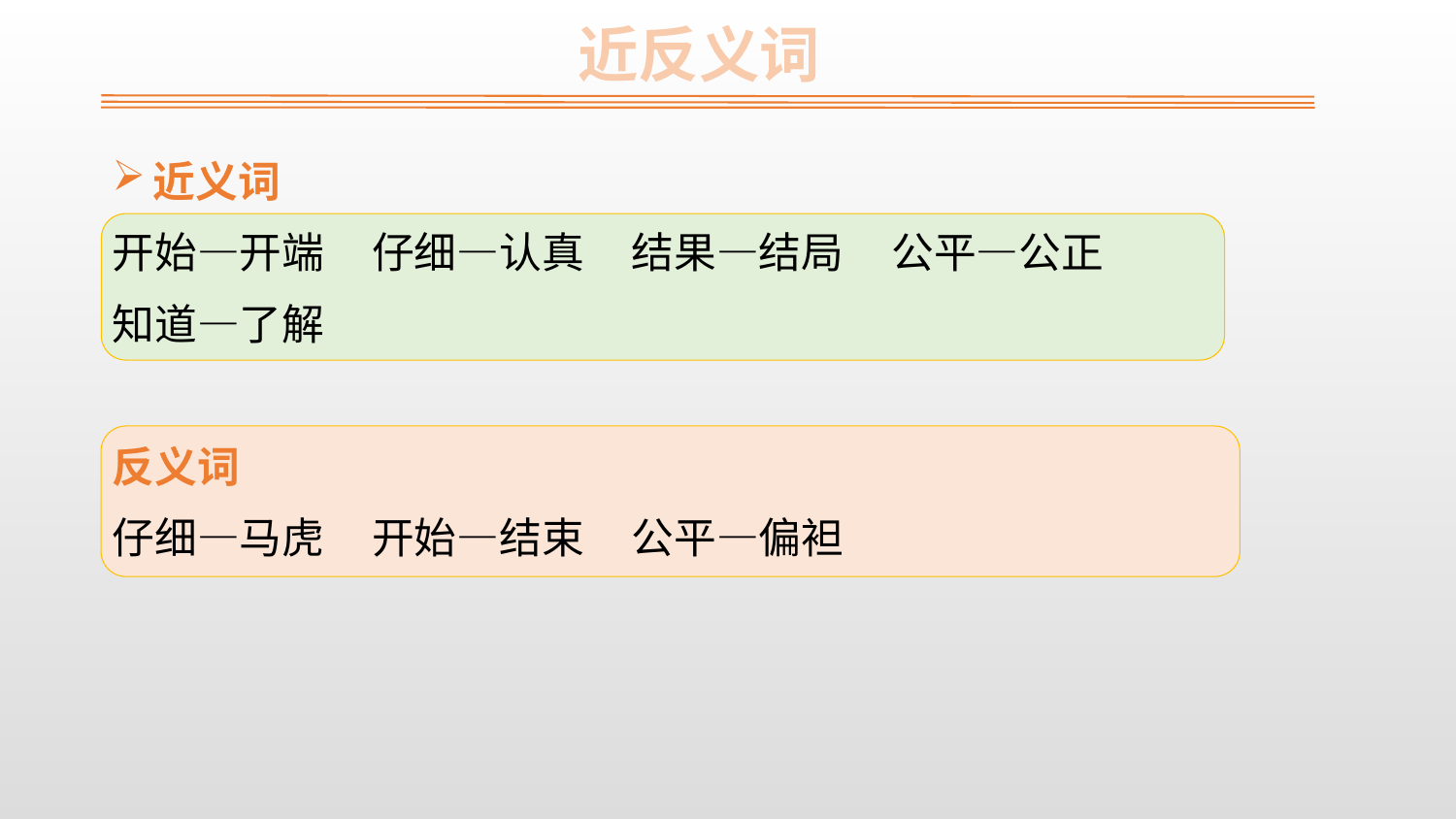

近反义词
近义词
开始—开端     仔细—认真     结果—结局     公平—公正
知道—了解

反义词
仔细—马虎     开始—结束     公平—偏袒